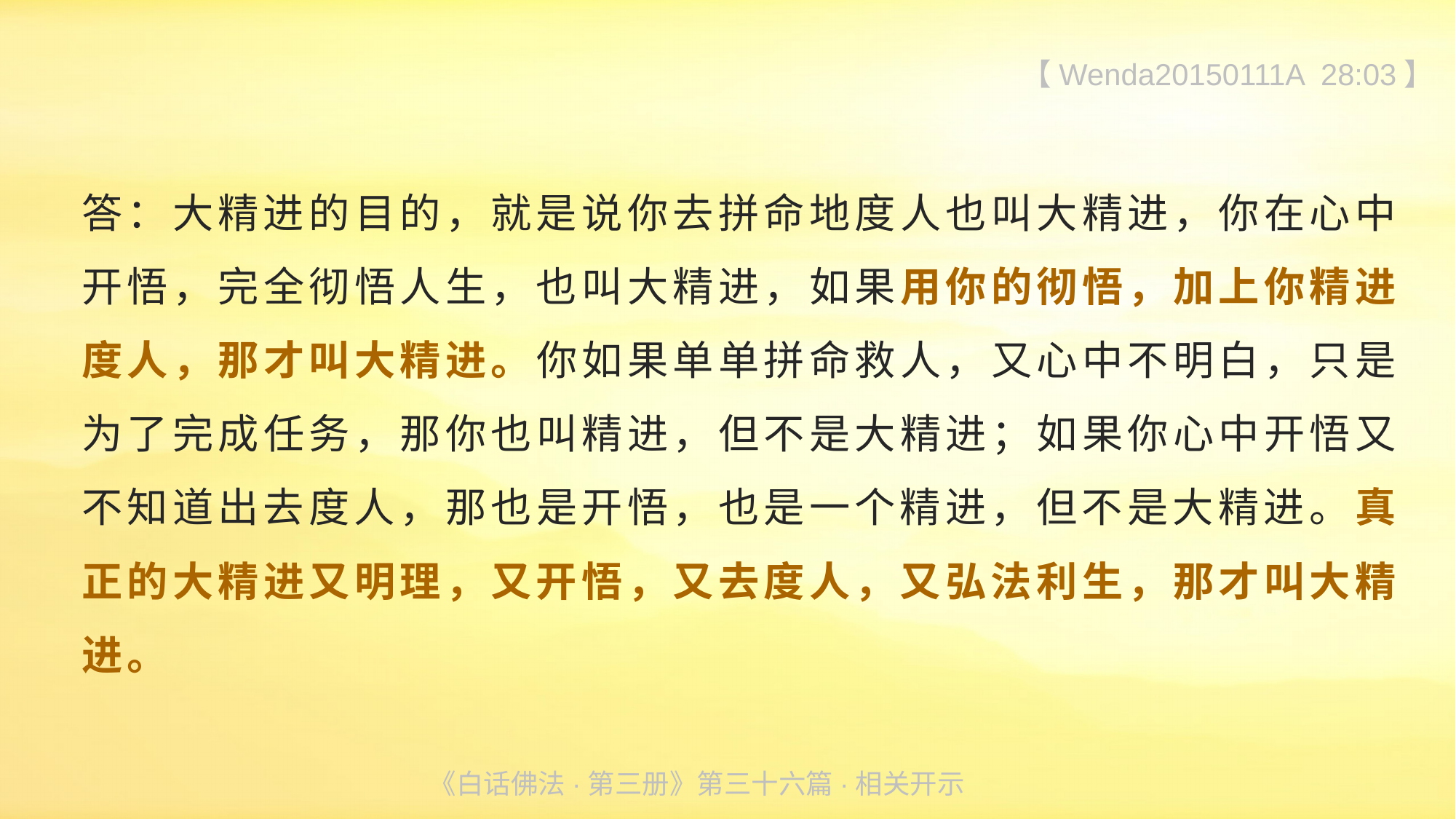

【Wenda20150111A  28:03】

答：大精进的目的，就是说你去拼命地度人也叫大精进，你在心中开悟，完全彻悟人生，也叫大精进，如果用你的彻悟，加上你精进度人，那才叫大精进。你如果单单拼命救人，又心中不明白，只是为了完成任务，那你也叫精进，但不是大精进；如果你心中开悟又不知道出去度人，那也是开悟，也是一个精进，但不是大精进。真正的大精进又明理，又开悟，又去度人，又弘法利生，那才叫大精进。
《白话佛法·第三册》第三十六篇·相关开示